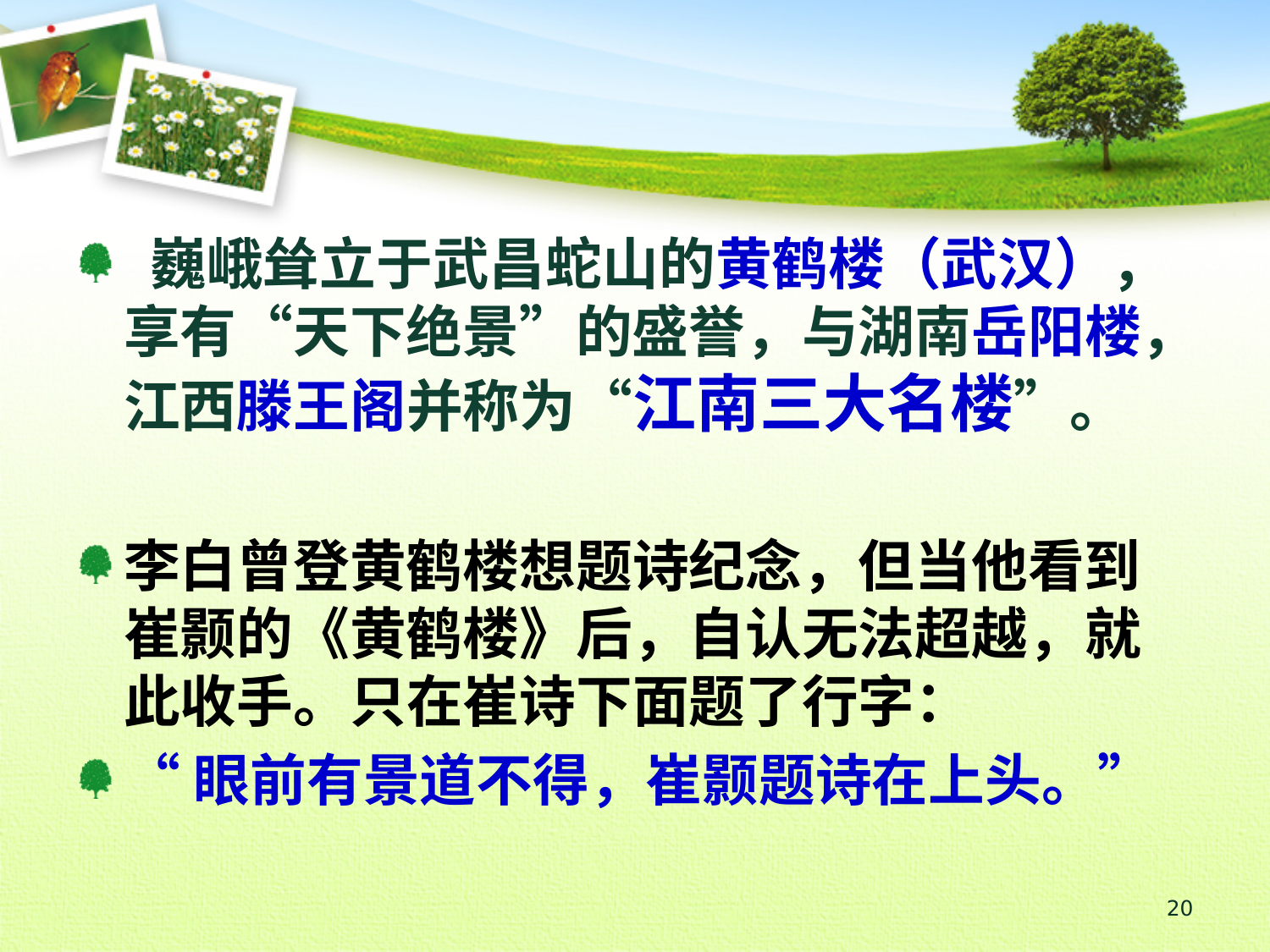

巍峨耸立于武昌蛇山的黄鹤楼（武汉），享有“天下绝景”的盛誉，与湖南岳阳楼，江西滕王阁并称为“江南三大名楼”。

李白曾登黄鹤楼想题诗纪念，但当他看到崔颢的《黄鹤楼》后，自认无法超越，就此收手。只在崔诗下面题了行字：
“眼前有景道不得，崔颢题诗在上头。”

20